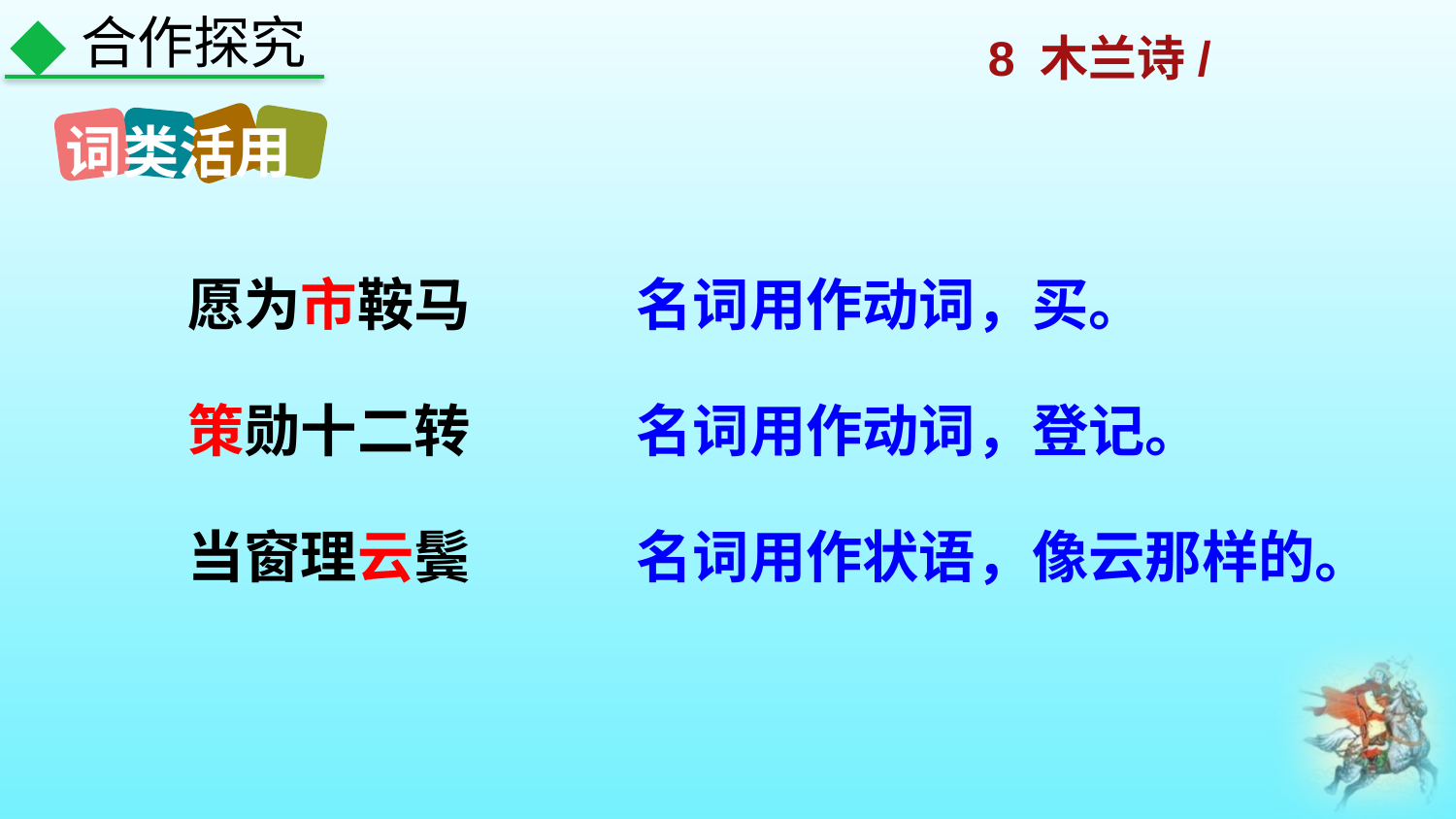

合作探究

词类活用

愿为市鞍马
名词用作动词，买。
名词用作动词，登记。
策勋十二转
当窗理云鬓
名词用作状语，像云那样的。